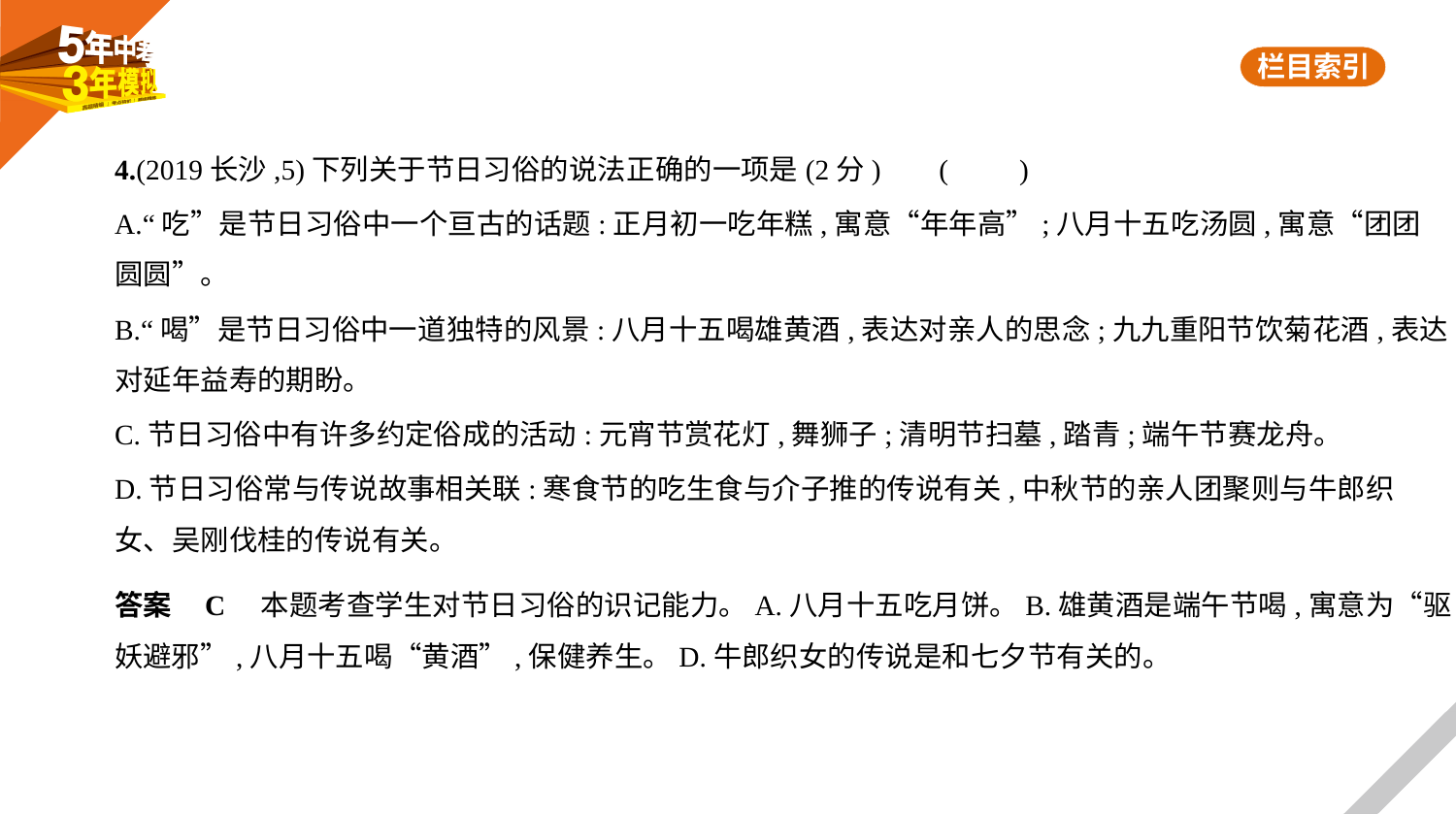

4.(2019长沙,5)下列关于节日习俗的说法正确的一项是(2分)     (　　)
A.“吃”是节日习俗中一个亘古的话题:正月初一吃年糕,寓意“年年高”;八月十五吃汤圆,寓意“团团
圆圆”。
B.“喝”是节日习俗中一道独特的风景:八月十五喝雄黄酒,表达对亲人的思念;九九重阳节饮菊花酒,表达
对延年益寿的期盼。
C.节日习俗中有许多约定俗成的活动:元宵节赏花灯,舞狮子;清明节扫墓,踏青;端午节赛龙舟。
D.节日习俗常与传说故事相关联:寒食节的吃生食与介子推的传说有关,中秋节的亲人团聚则与牛郎织
女、吴刚伐桂的传说有关。
答案    C　本题考查学生对节日习俗的识记能力。A.八月十五吃月饼。B.雄黄酒是端午节喝,寓意为“驱
妖避邪”,八月十五喝“黄酒”,保健养生。D.牛郎织女的传说是和七夕节有关的。